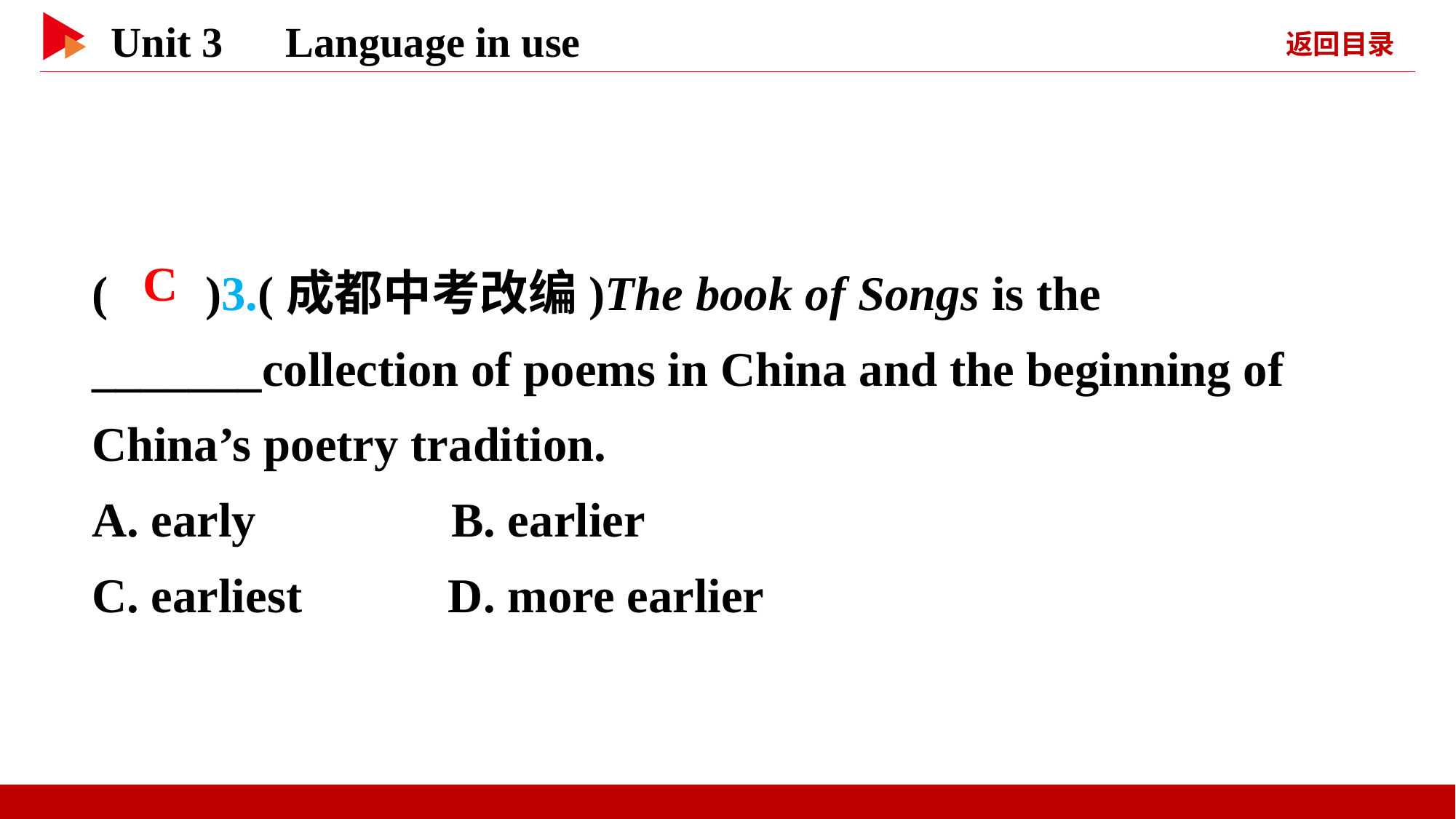

(        )3.(成都中考改编)The book of Songs is the _______collection of poems in China and the beginning of China’s poetry tradition.
A. early                B. earlier
C. earliest            D. more earlier
   C